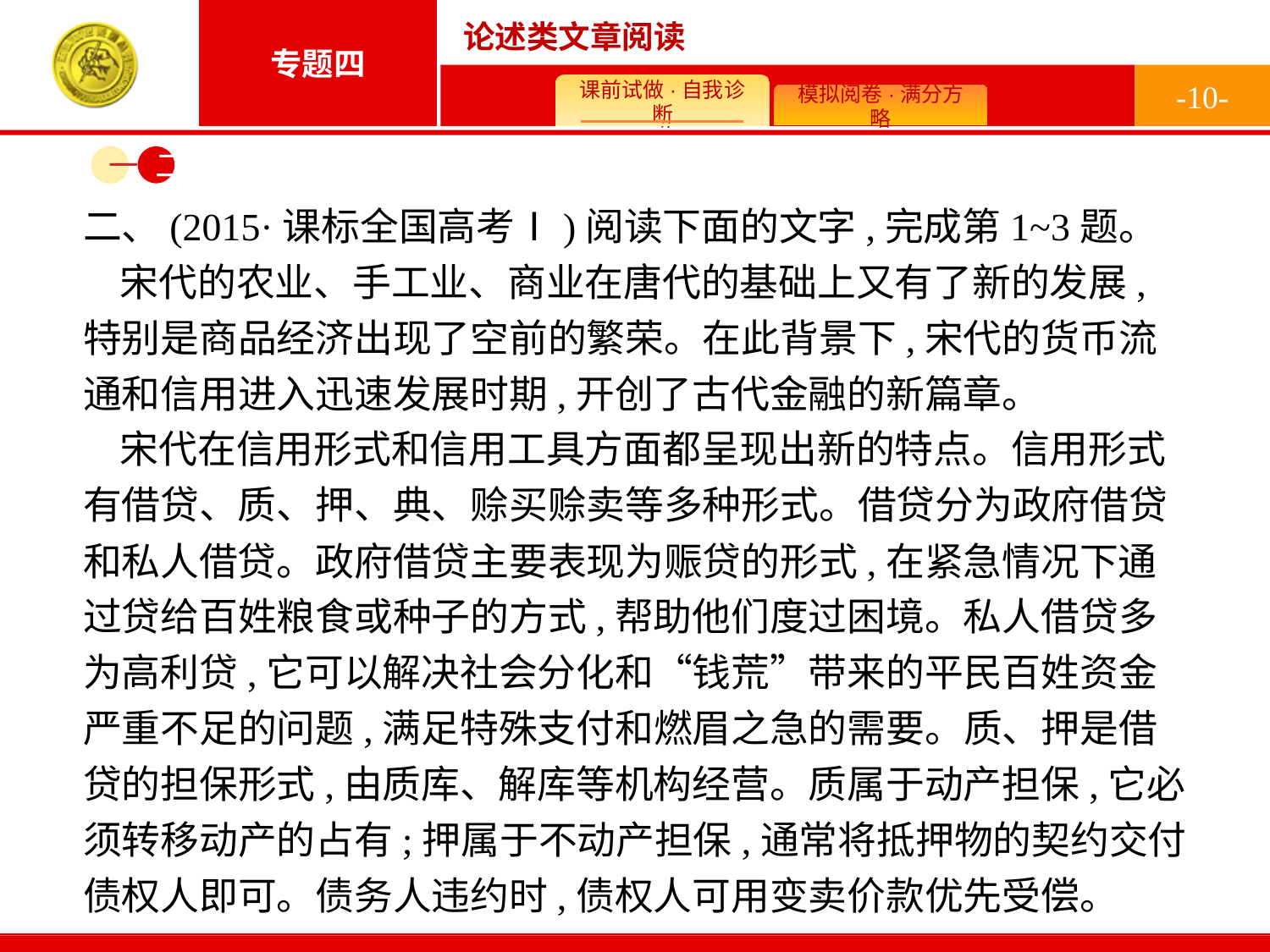

-10-
一
二
二、(2015·课标全国高考Ⅰ)阅读下面的文字,完成第1~3题。
宋代的农业、手工业、商业在唐代的基础上又有了新的发展,特别是商品经济出现了空前的繁荣。在此背景下,宋代的货币流通和信用进入迅速发展时期,开创了古代金融的新篇章。
宋代在信用形式和信用工具方面都呈现出新的特点。信用形式有借贷、质、押、典、赊买赊卖等多种形式。借贷分为政府借贷和私人借贷。政府借贷主要表现为赈贷的形式,在紧急情况下通过贷给百姓粮食或种子的方式,帮助他们度过困境。私人借贷多为高利贷,它可以解决社会分化和“钱荒”带来的平民百姓资金严重不足的问题,满足特殊支付和燃眉之急的需要。质、押是借贷的担保形式,由质库、解库等机构经营。质属于动产担保,它必须转移动产的占有;押属于不动产担保,通常将抵押物的契约交付债权人即可。债务人违约时,债权人可用变卖价款优先受偿。